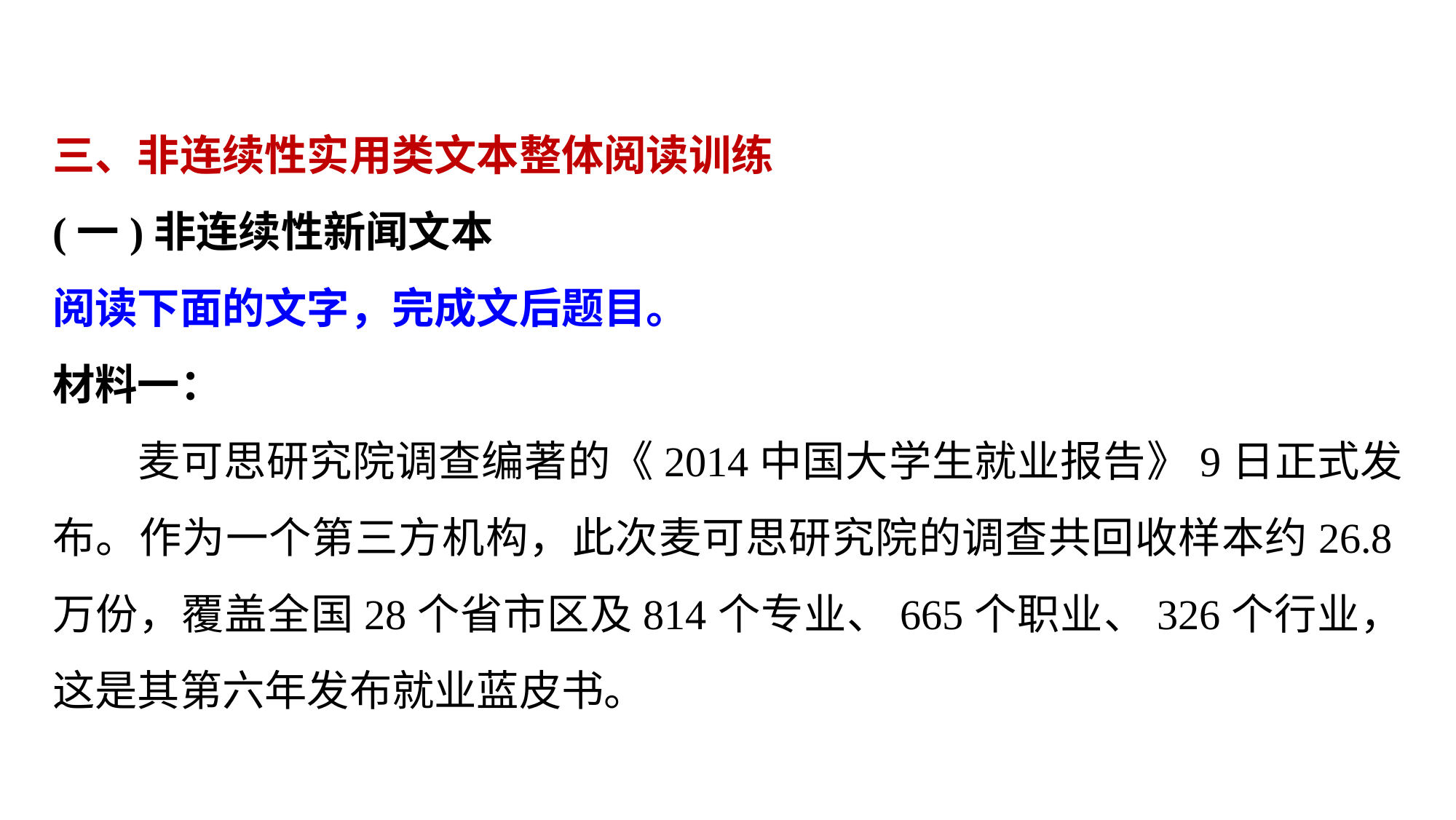

三、非连续性实用类文本整体阅读训练
(一)非连续性新闻文本
阅读下面的文字，完成文后题目。
材料一：
麦可思研究院调查编著的《2014中国大学生就业报告》9日正式发布。作为一个第三方机构，此次麦可思研究院的调查共回收样本约26.8万份，覆盖全国28个省市区及814个专业、665个职业、326个行业，这是其第六年发布就业蓝皮书。